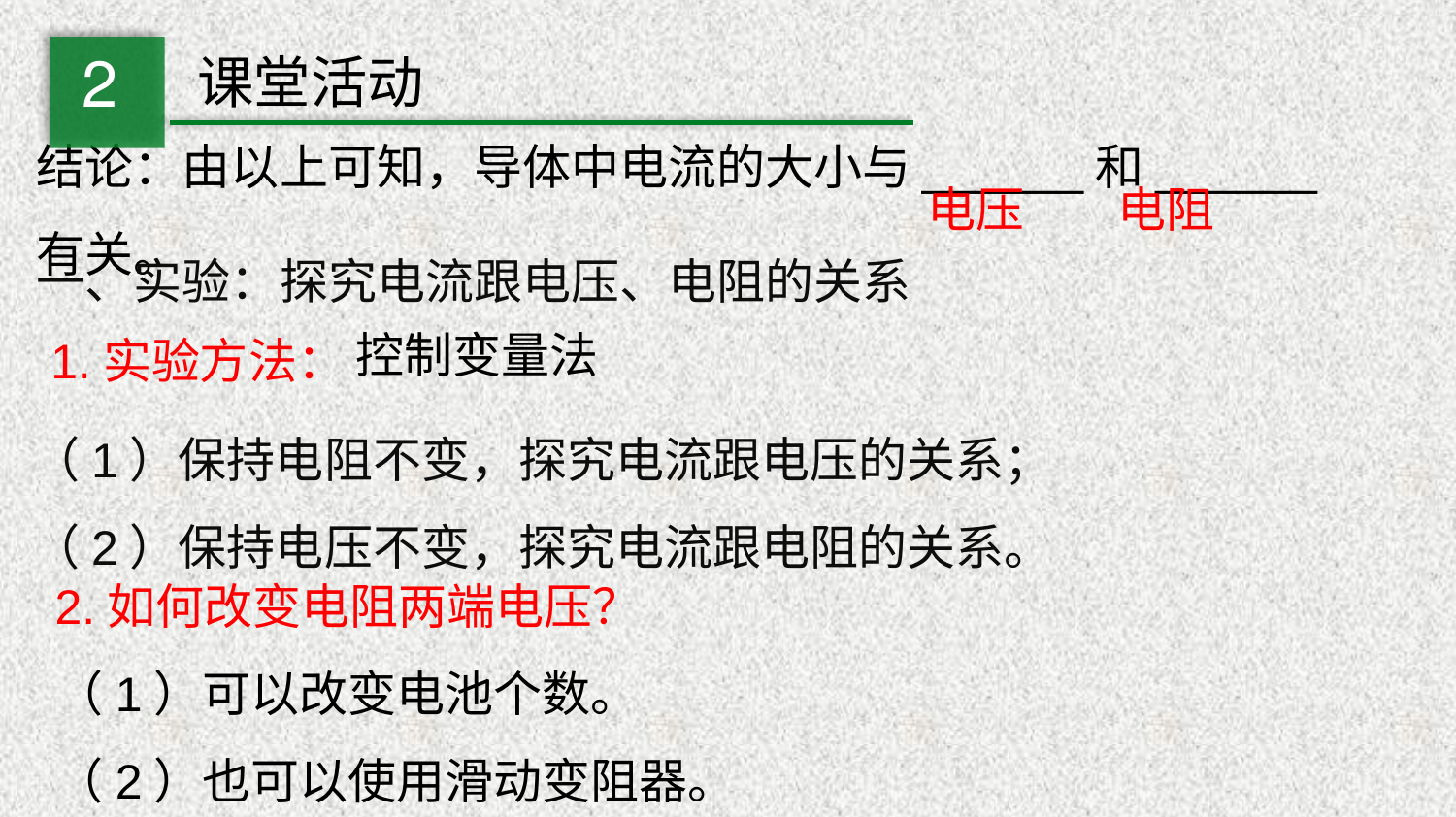

2

课堂活动
电阻
电压
结论：由以上可知，导体中电流的大小与______和______有关。
一、实验：探究电流跟电压、电阻的关系
控制变量法
1.实验方法：
（1）保持电阻不变，探究电流跟电压的关系；
（2）保持电压不变，探究电流跟电阻的关系。
2.如何改变电阻两端电压？
 （1）可以改变电池个数。
 （2）也可以使用滑动变阻器。